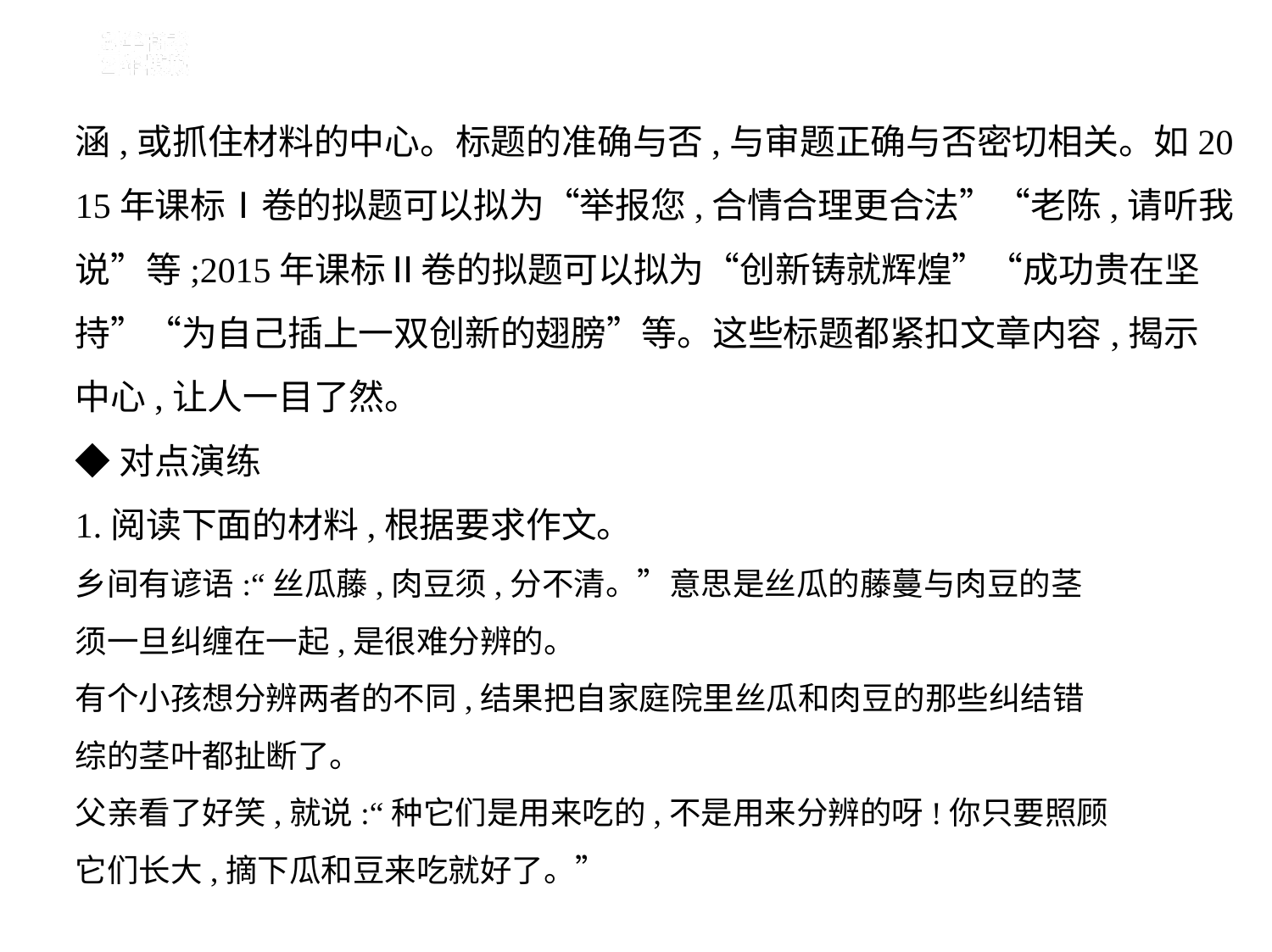

涵,或抓住材料的中心。标题的准确与否,与审题正确与否密切相关。如20
15年课标Ⅰ卷的拟题可以拟为“举报您,合情合理更合法”“老陈,请听我
说”等;2015年课标Ⅱ卷的拟题可以拟为“创新铸就辉煌”“成功贵在坚
持”“为自己插上一双创新的翅膀”等。这些标题都紧扣文章内容,揭示
中心,让人一目了然。
◆对点演练
1.阅读下面的材料,根据要求作文。
乡间有谚语:“丝瓜藤,肉豆须,分不清。”意思是丝瓜的藤蔓与肉豆的茎
须一旦纠缠在一起,是很难分辨的。
有个小孩想分辨两者的不同,结果把自家庭院里丝瓜和肉豆的那些纠结错
综的茎叶都扯断了。
父亲看了好笑,就说:“种它们是用来吃的,不是用来分辨的呀!你只要照顾
它们长大,摘下瓜和豆来吃就好了。”